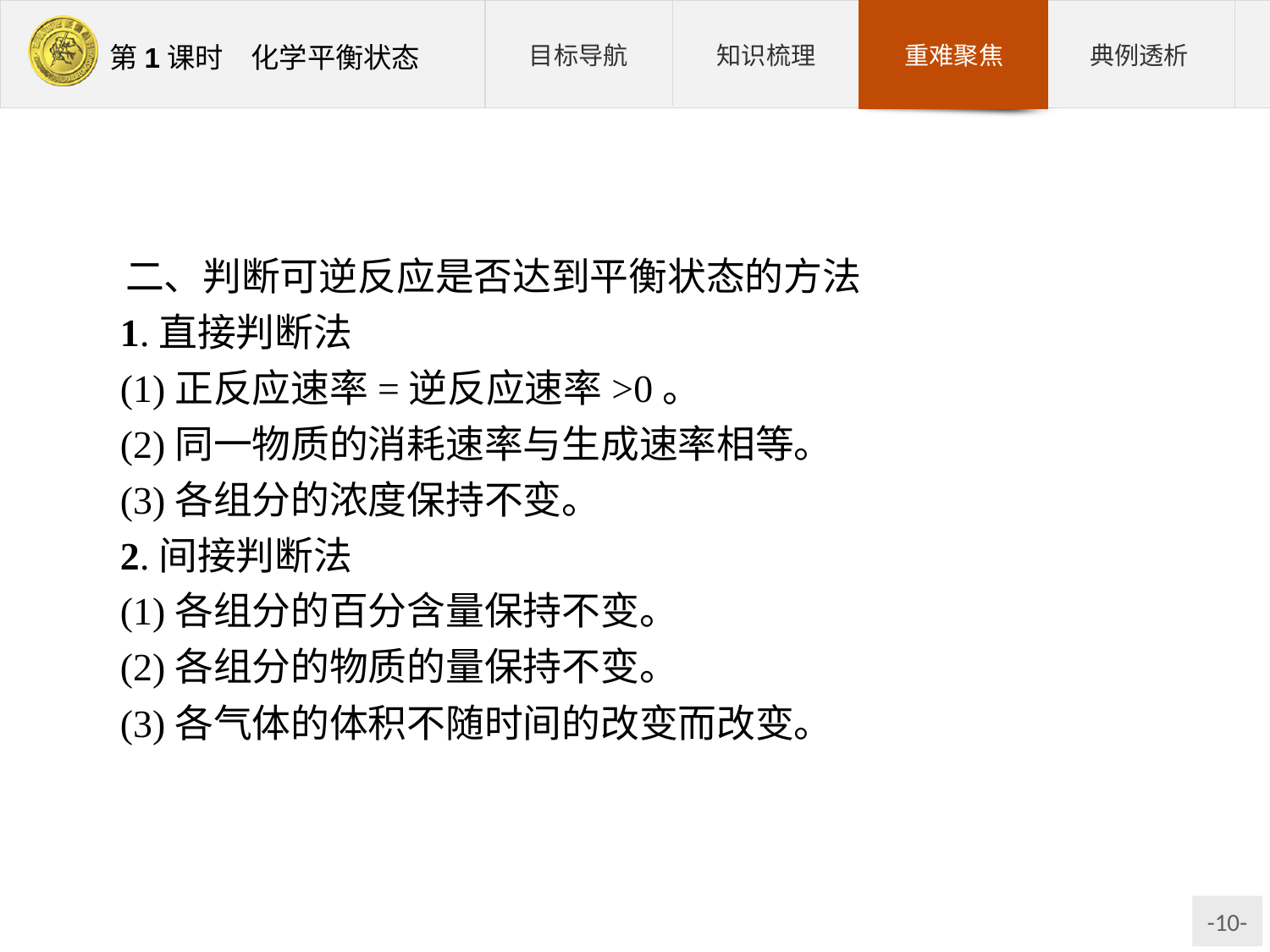

二、判断可逆反应是否达到平衡状态的方法
1.直接判断法
(1)正反应速率=逆反应速率>0。
(2)同一物质的消耗速率与生成速率相等。
(3)各组分的浓度保持不变。
2.间接判断法
(1)各组分的百分含量保持不变。
(2)各组分的物质的量保持不变。
(3)各气体的体积不随时间的改变而改变。